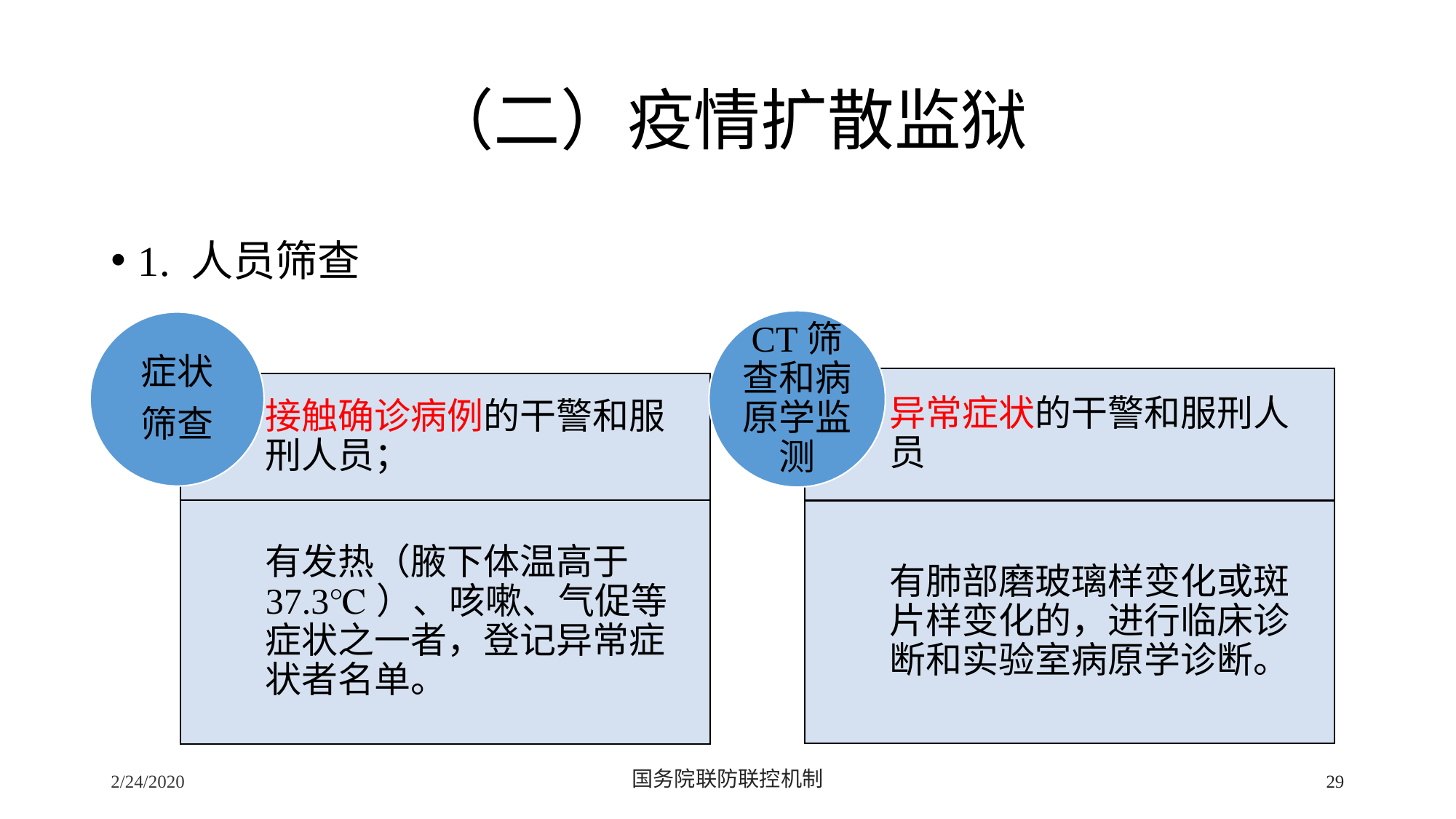

# （二）疫情扩散监狱
1. 人员筛查
接触确诊病例的干警和服刑人员；
有发热（腋下体温高于37.3℃）、咳嗽、气促等症状之一者，登记异常症状者名单。
症状
筛查
异常症状的干警和服刑人员
有肺部磨玻璃样变化或斑片样变化的，进行临床诊断和实验室病原学诊断。
CT筛查和病原学监测
2/24/2020
国务院联防联控机制
29